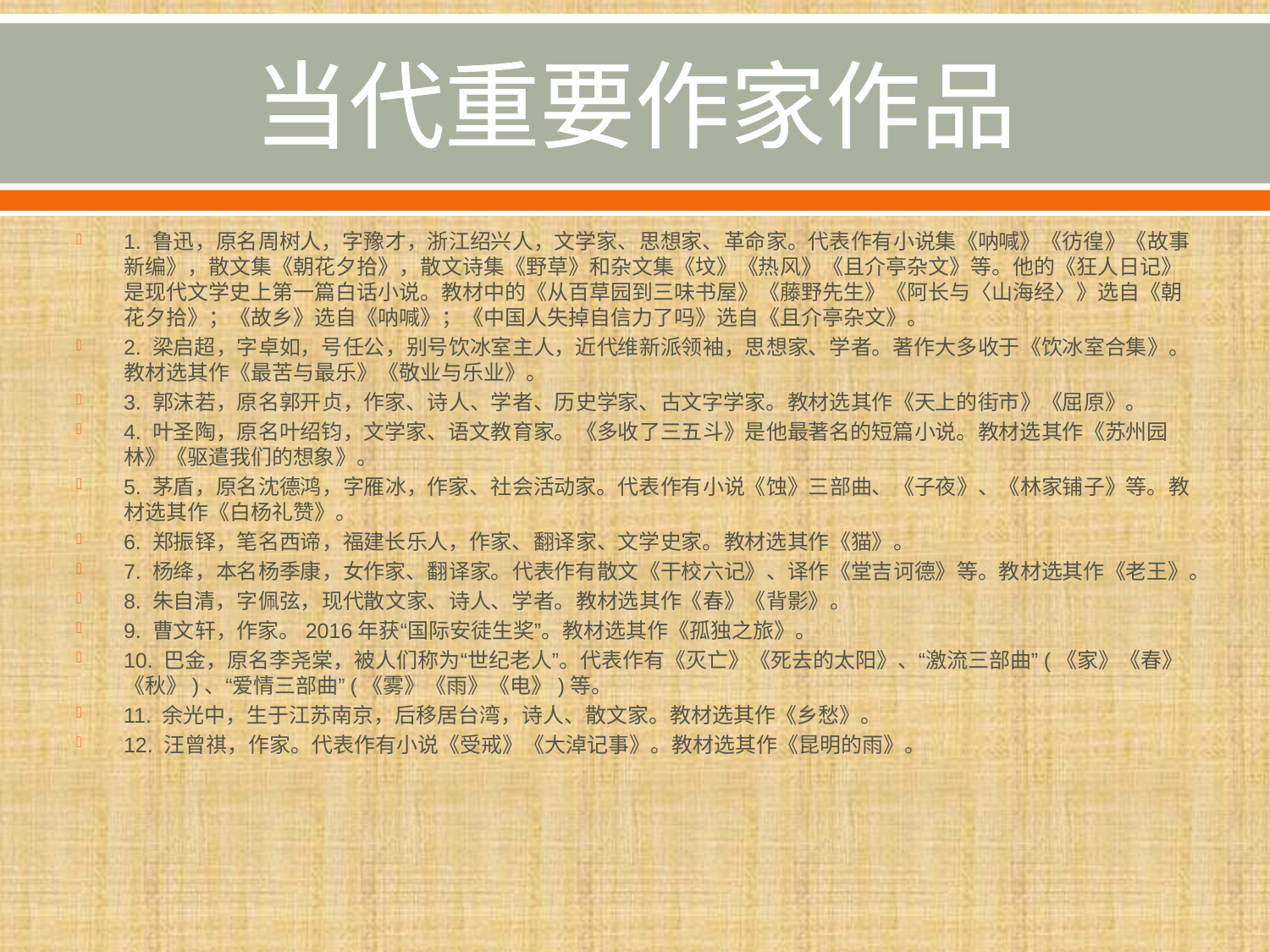

# 当代重要作家作品
1. 鲁迅，原名周树人，字豫才，浙江绍兴人，文学家、思想家、革命家。代表作有小说集《呐喊》《彷徨》《故事新编》，散文集《朝花夕拾》，散文诗集《野草》和杂文集《坟》《热风》《且介亭杂文》等。他的《狂人日记》是现代文学史上第一篇白话小说。教材中的《从百草园到三味书屋》《藤野先生》《阿长与〈山海经〉》选自《朝花夕拾》；《故乡》选自《呐喊》；《中国人失掉自信力了吗》选自《且介亭杂文》。
2. 梁启超，字卓如，号任公，别号饮冰室主人，近代维新派领袖，思想家、学者。著作大多收于《饮冰室合集》。教材选其作《最苦与最乐》《敬业与乐业》。
3. 郭沫若，原名郭开贞，作家、诗人、学者、历史学家、古文字学家。教材选其作《天上的街市》《屈原》。
4. 叶圣陶，原名叶绍钧，文学家、语文教育家。《多收了三五斗》是他最著名的短篇小说。教材选其作《苏州园林》《驱遣我们的想象》。
5. 茅盾，原名沈德鸿，字雁冰，作家、社会活动家。代表作有小说《蚀》三部曲、《子夜》、《林家铺子》等。教材选其作《白杨礼赞》。
6. 郑振铎，笔名西谛，福建长乐人，作家、翻译家、文学史家。教材选其作《猫》。
7. 杨绛，本名杨季康，女作家、翻译家。代表作有散文《干校六记》、译作《堂吉诃德》等。教材选其作《老王》。
8. 朱自清，字佩弦，现代散文家、诗人、学者。教材选其作《春》《背影》。
9. 曹文轩，作家。2016年获“国际安徒生奖”。教材选其作《孤独之旅》。
10. 巴金，原名李尧棠，被人们称为“世纪老人”。代表作有《灭亡》《死去的太阳》、“激流三部曲”(《家》《春》《秋》)、“爱情三部曲”(《雾》《雨》《电》)等。
11. 余光中，生于江苏南京，后移居台湾，诗人、散文家。教材选其作《乡愁》。
12. 汪曾祺，作家。代表作有小说《受戒》《大淖记事》。教材选其作《昆明的雨》。